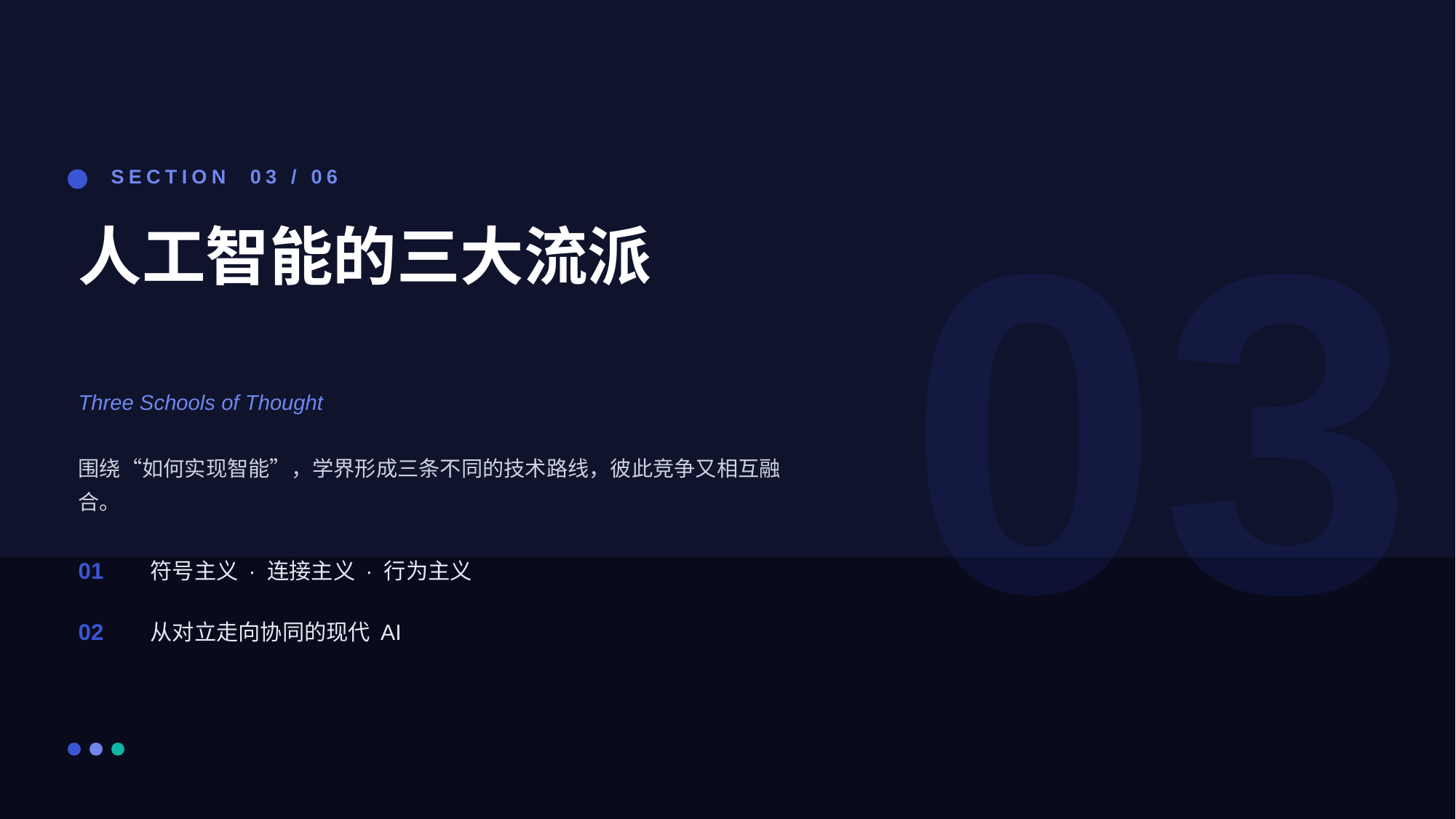

03
SECTION  03 / 06

人工智能的三大流派
Three Schools of Thought
围绕“如何实现智能”，学界形成三条不同的技术路线，彼此竞争又相互融合。
01
符号主义 · 连接主义 · 行为主义

02
从对立走向协同的现代 AI